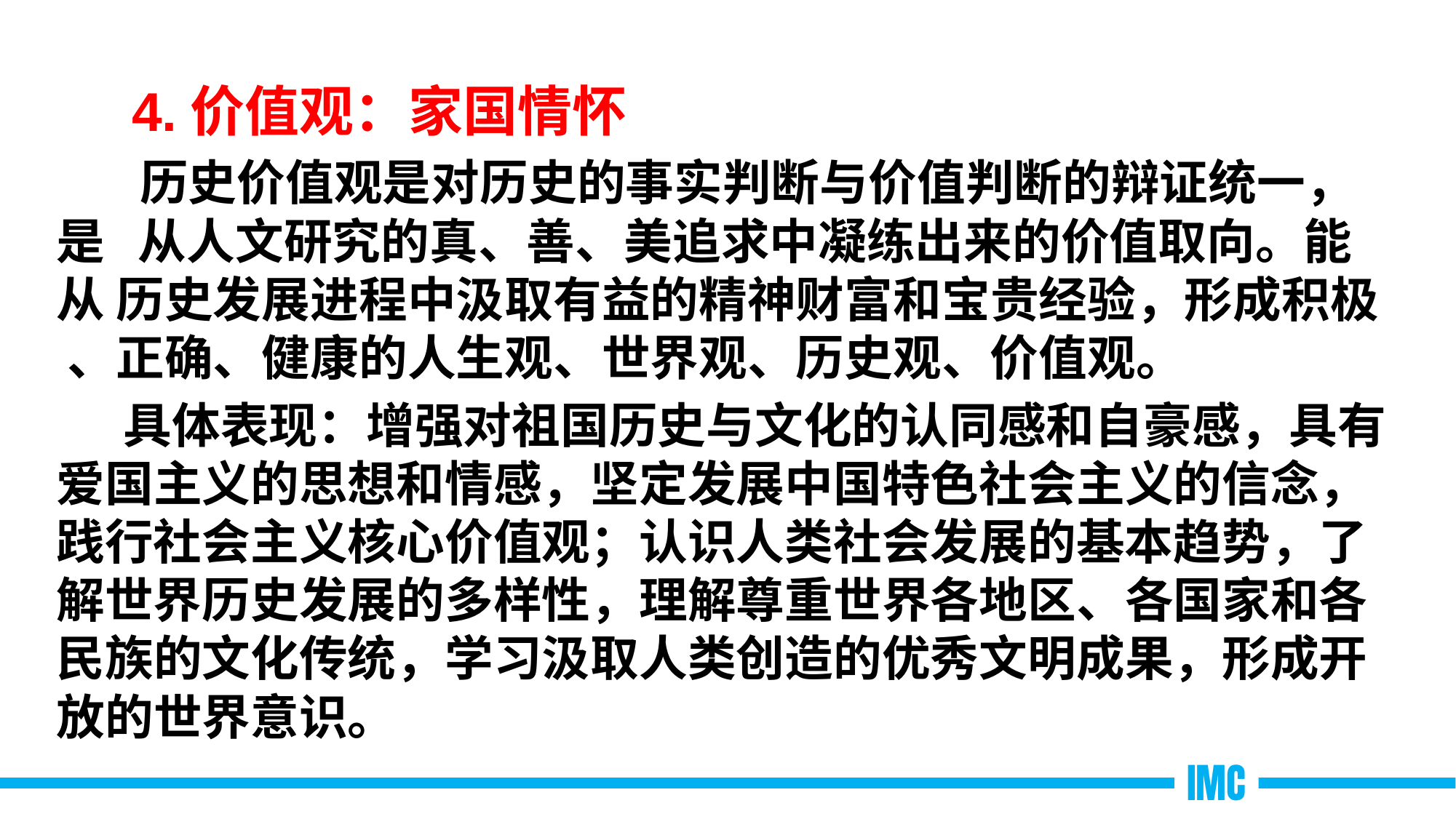

4.价值观：家国情怀
       历史价值观是对历史的事实判断与价值判断的辩证统一，是   从人文研究的真、善、美追求中凝练出来的价值取向。能从 历史发展进程中汲取有益的精神财富和宝贵经验，形成积极 、正确、健康的人生观、世界观、历史观、价值观。
     具体表现：增强对祖国历史与文化的认同感和自豪感，具有爱国主义的思想和情感，坚定发展中国特色社会主义的信念，践行社会主义核心价值观；认识人类社会发展的基本趋势，了解世界历史发展的多样性，理解尊重世界各地区、各国家和各民族的文化传统，学习汲取人类创造的优秀文明成果，形成开放的世界意识。